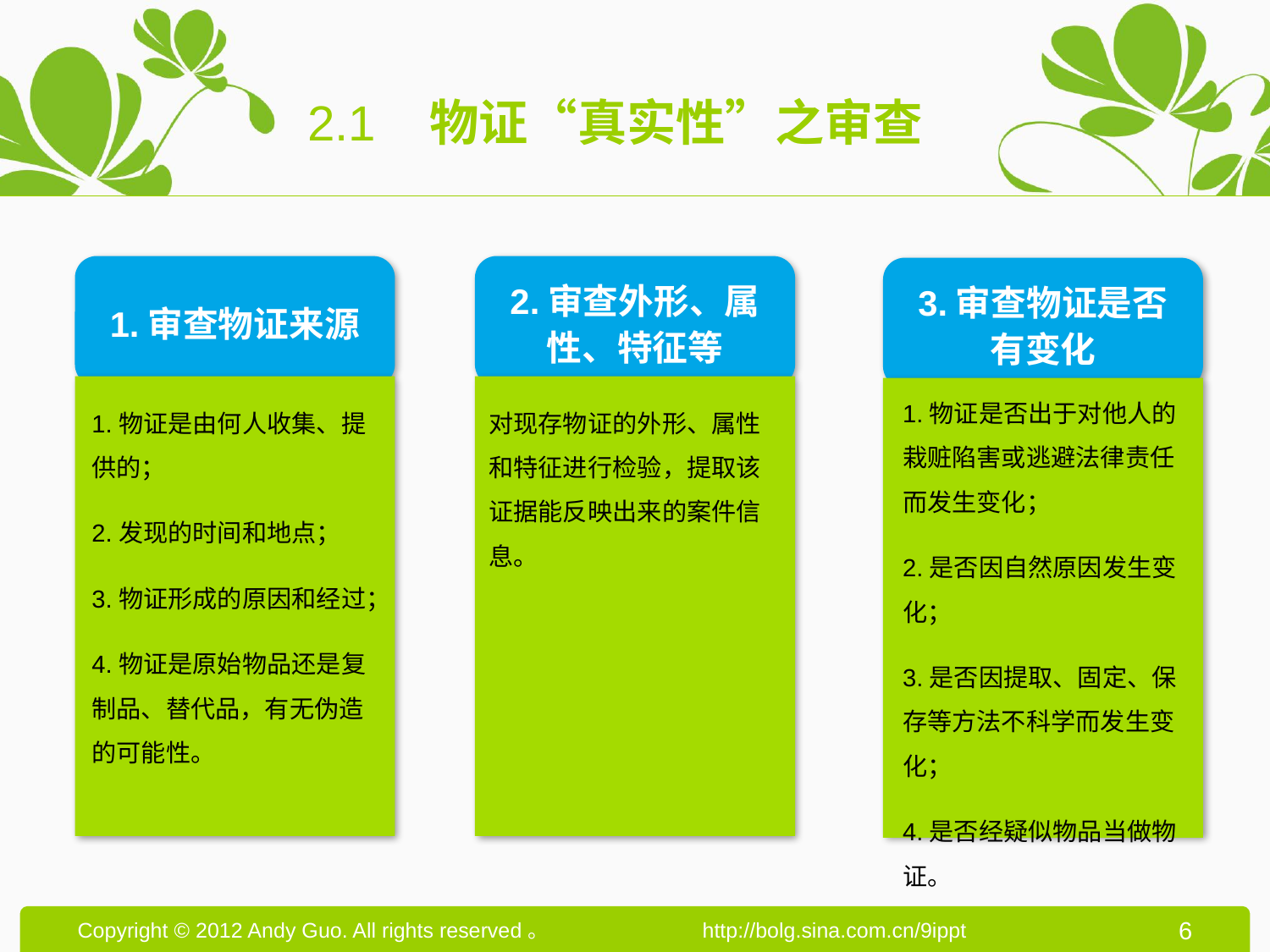

# 2.1   物证“真实性”之审查
1.审查物证来源

2.审查外形、属性、特征等

3.审查物证是否有变化

1.物证是否出于对他人的栽赃陷害或逃避法律责任而发生变化；
2.是否因自然原因发生变化；
3.是否因提取、固定、保存等方法不科学而发生变化；
4.是否经疑似物品当做物证。
1.物证是由何人收集、提供的；
2.发现的时间和地点；
3.物证形成的原因和经过；
4.物证是原始物品还是复制品、替代品，有无伪造的可能性。
对现存物证的外形、属性和特征进行检验，提取该证据能反映出来的案件信息。
6